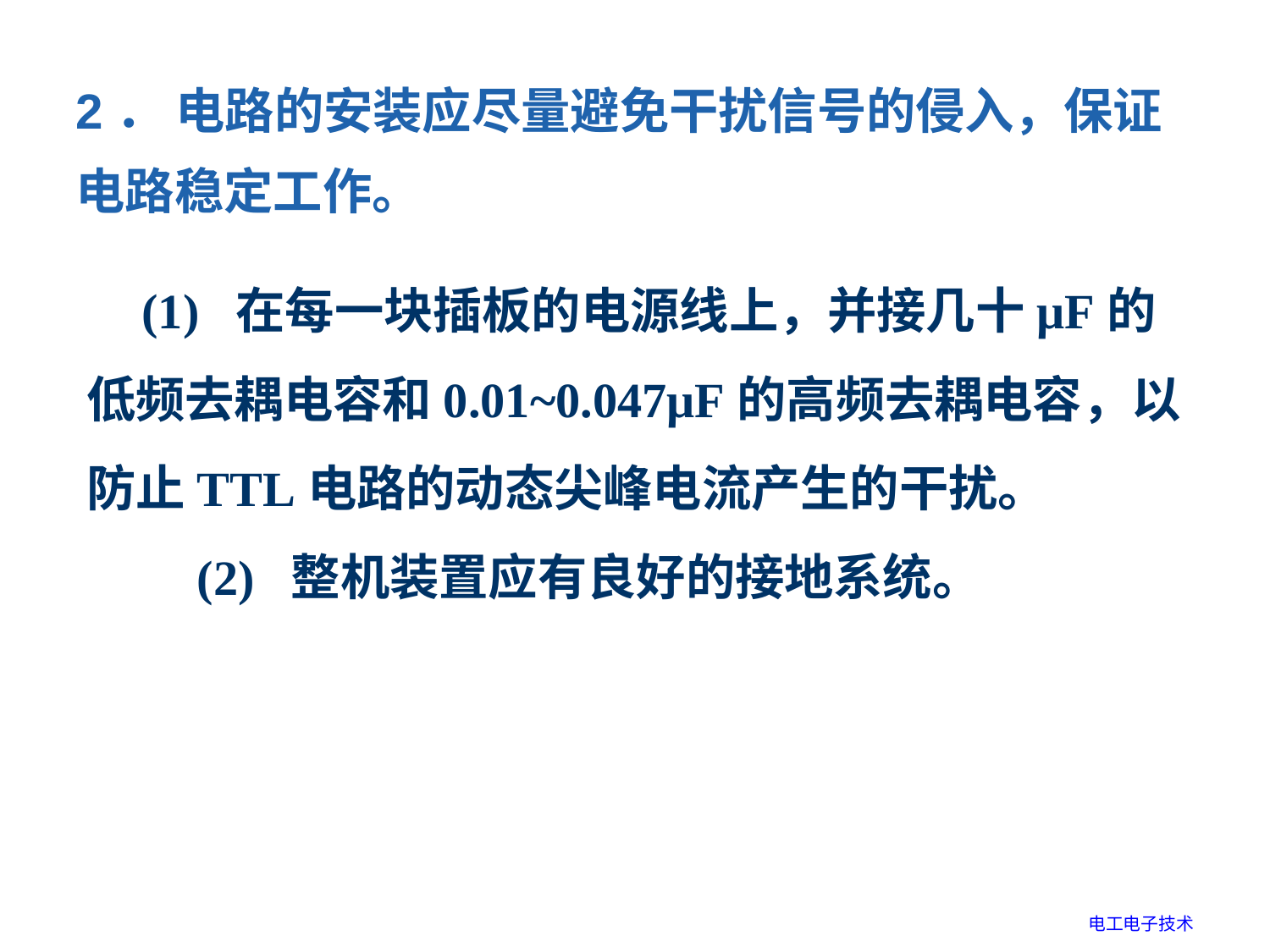

2． 电路的安装应尽量避免干扰信号的侵入，保证电路稳定工作。
    (1)  在每一块插板的电源线上，并接几十μF的低频去耦电容和0.01~0.047μF的高频去耦电容，以防止TTL电路的动态尖峰电流产生的干扰。
         (2)  整机装置应有良好的接地系统。
电工电子技术
132